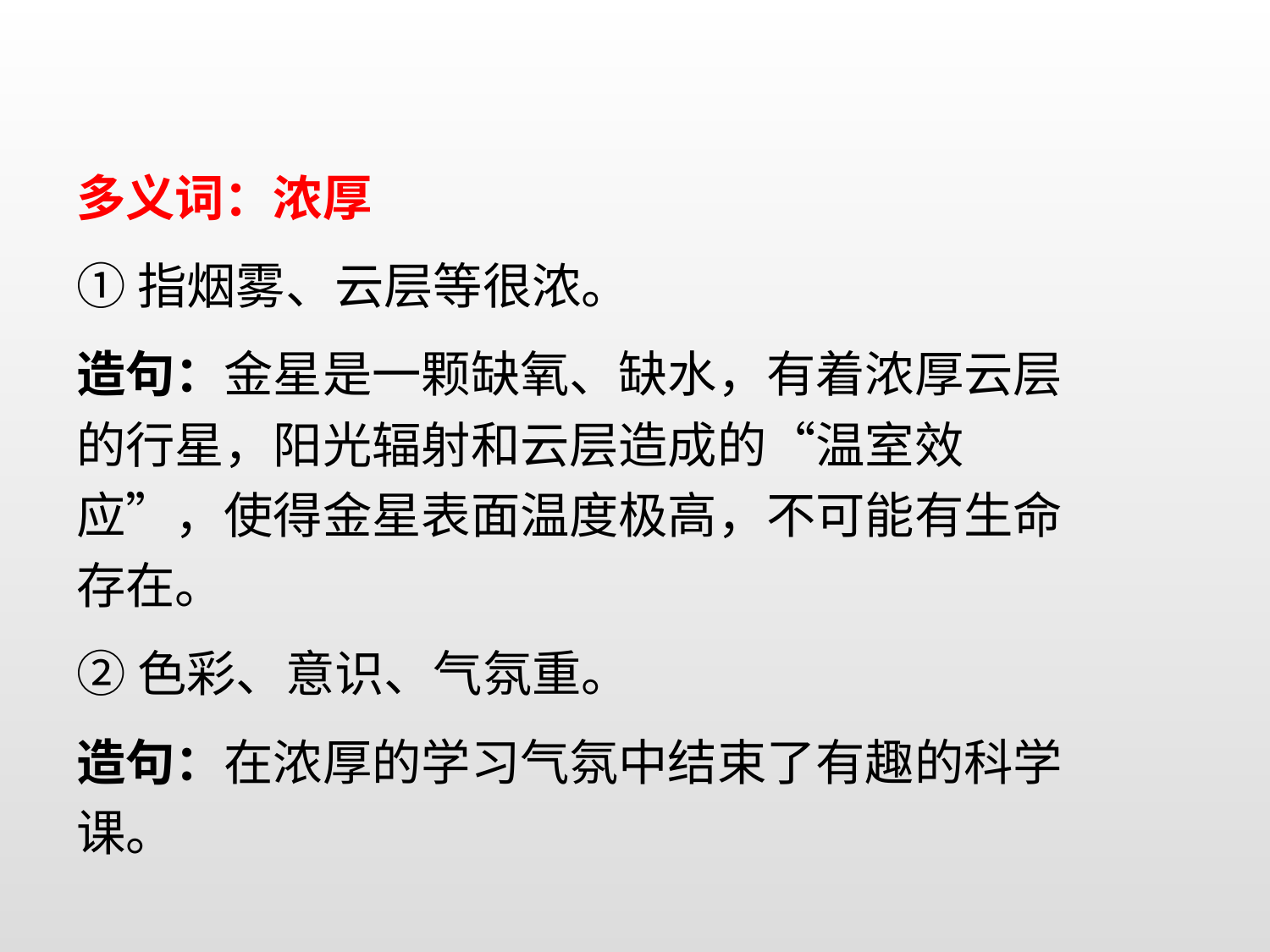

多义词：浓厚
①指烟雾、云层等很浓。
造句：金星是一颗缺氧、缺水，有着浓厚云层的行星，阳光辐射和云层造成的“温室效应”，使得金星表面温度极高，不可能有生命存在。
②色彩、意识、气氛重。
造句：在浓厚的学习气氛中结束了有趣的科学课。